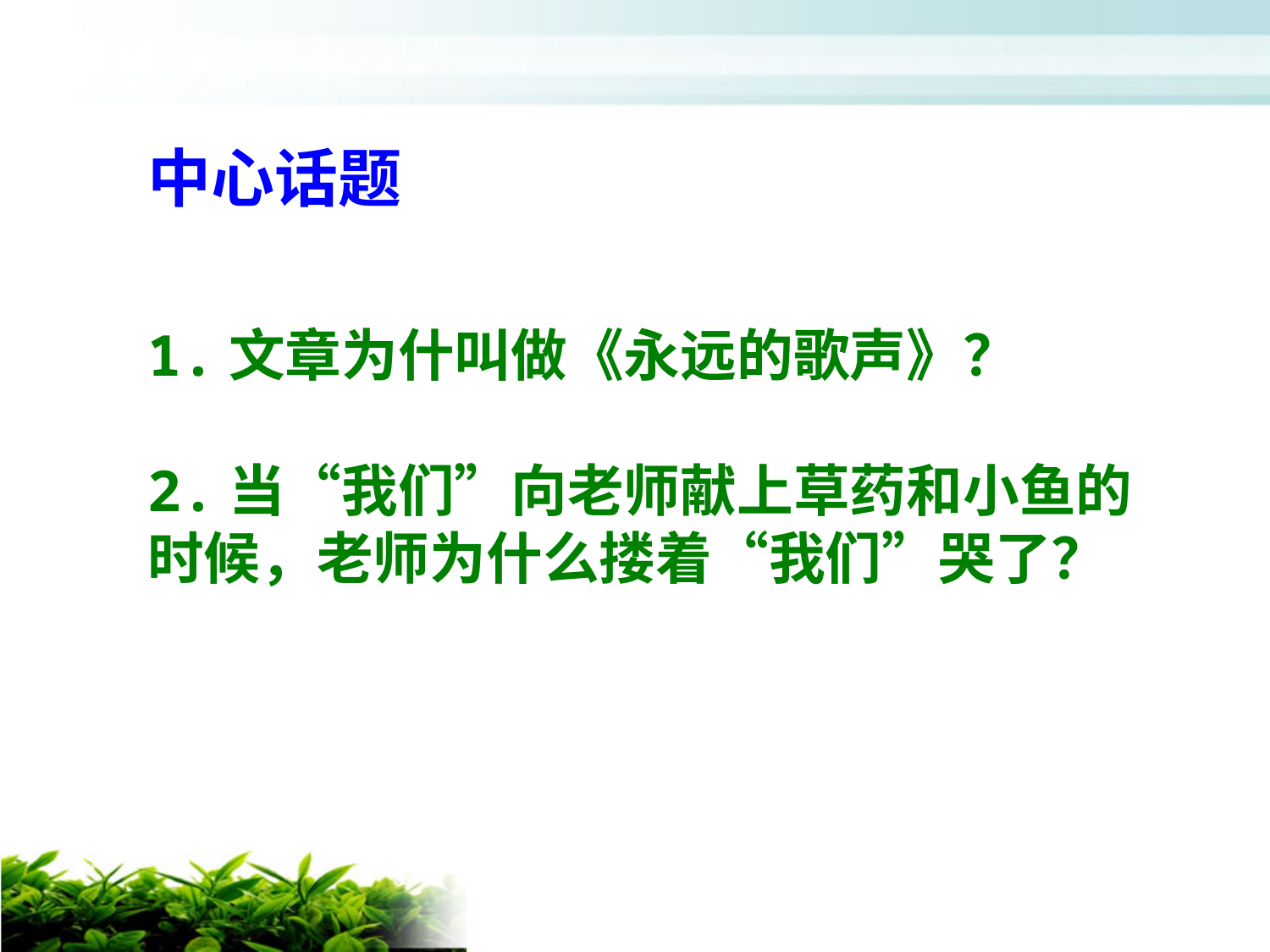

中心话题
1.文章为什叫做《永远的歌声》？

2.当“我们”向老师献上草药和小鱼的时候，老师为什么搂着“我们”哭了？